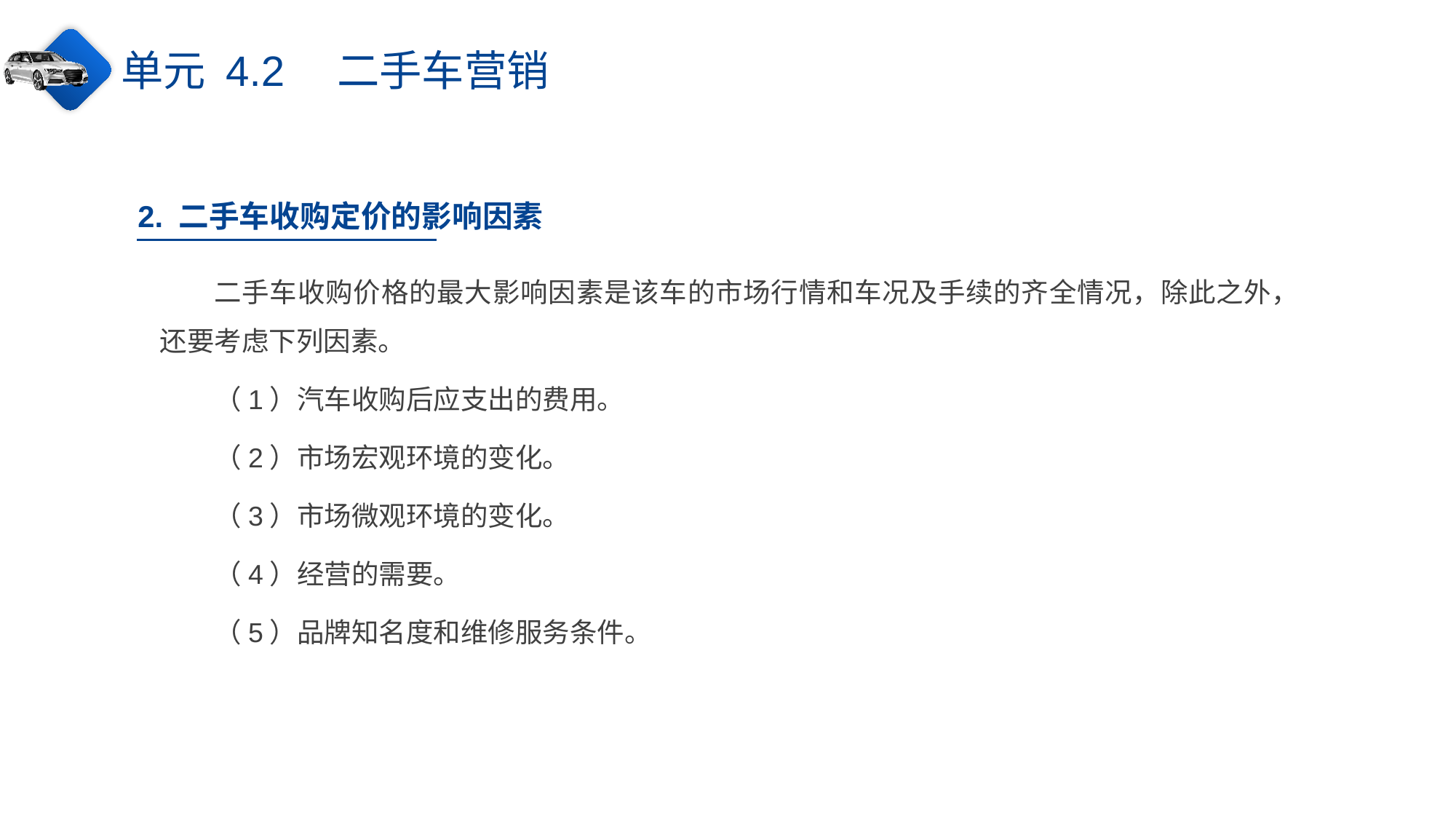

单元 4.2　二手车营销
2. 二手车收购定价的影响因素
二手车收购价格的最大影响因素是该车的市场行情和车况及手续的齐全情况，除此之外，还要考虑下列因素。
（1）汽车收购后应支出的费用。
（2）市场宏观环境的变化。
（3）市场微观环境的变化。
（4）经营的需要。
（5）品牌知名度和维修服务条件。